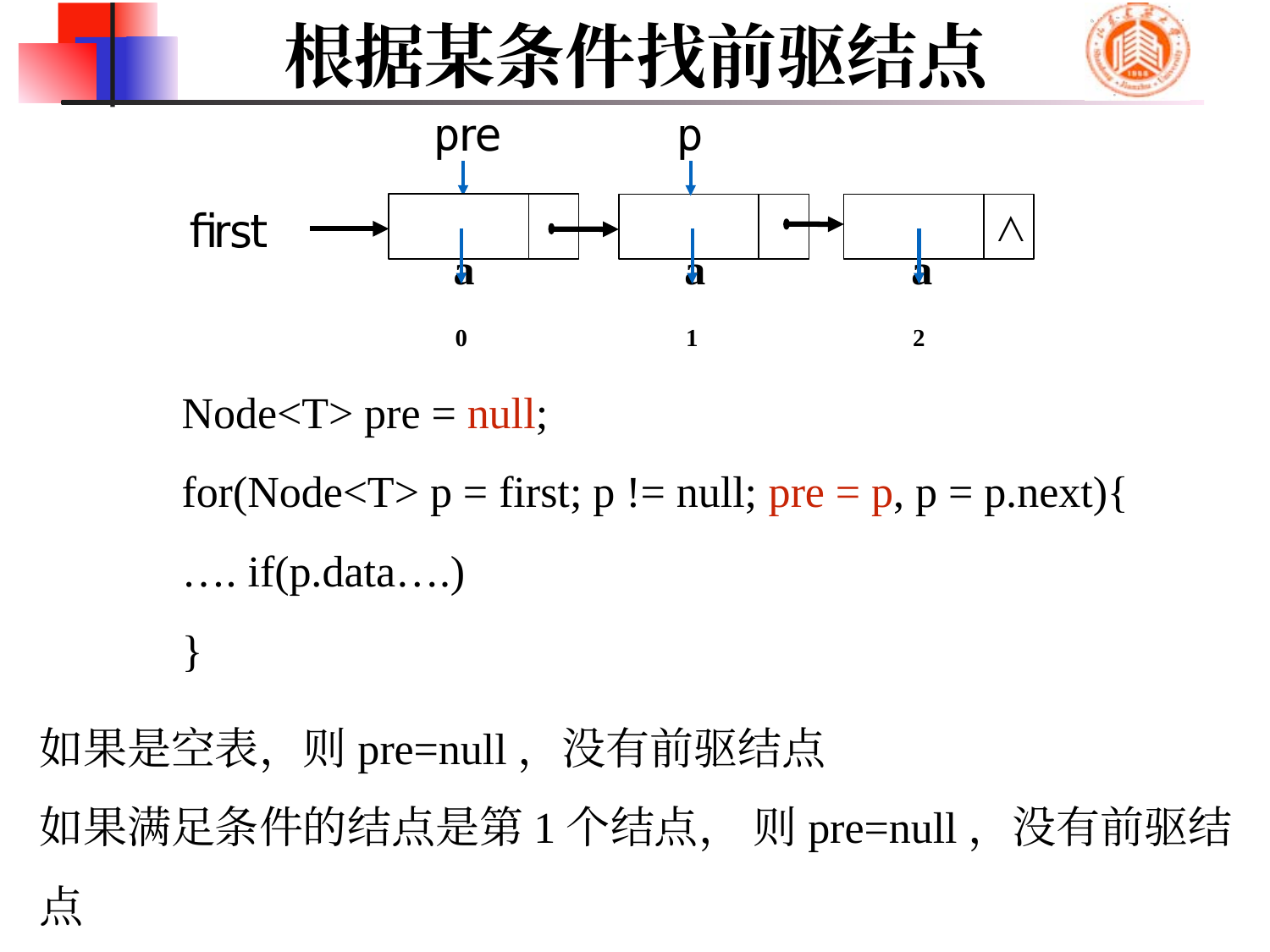

# 根据某条件找前驱结点
pre
p

first

a0

a1

a2
∧
Node<T> pre = null;
for(Node<T> p = first; p != null; pre = p, p = p.next){
…. if(p.data….)
}
如果是空表，则pre=null，没有前驱结点
如果满足条件的结点是第1个结点， 则pre=null，没有前驱结点